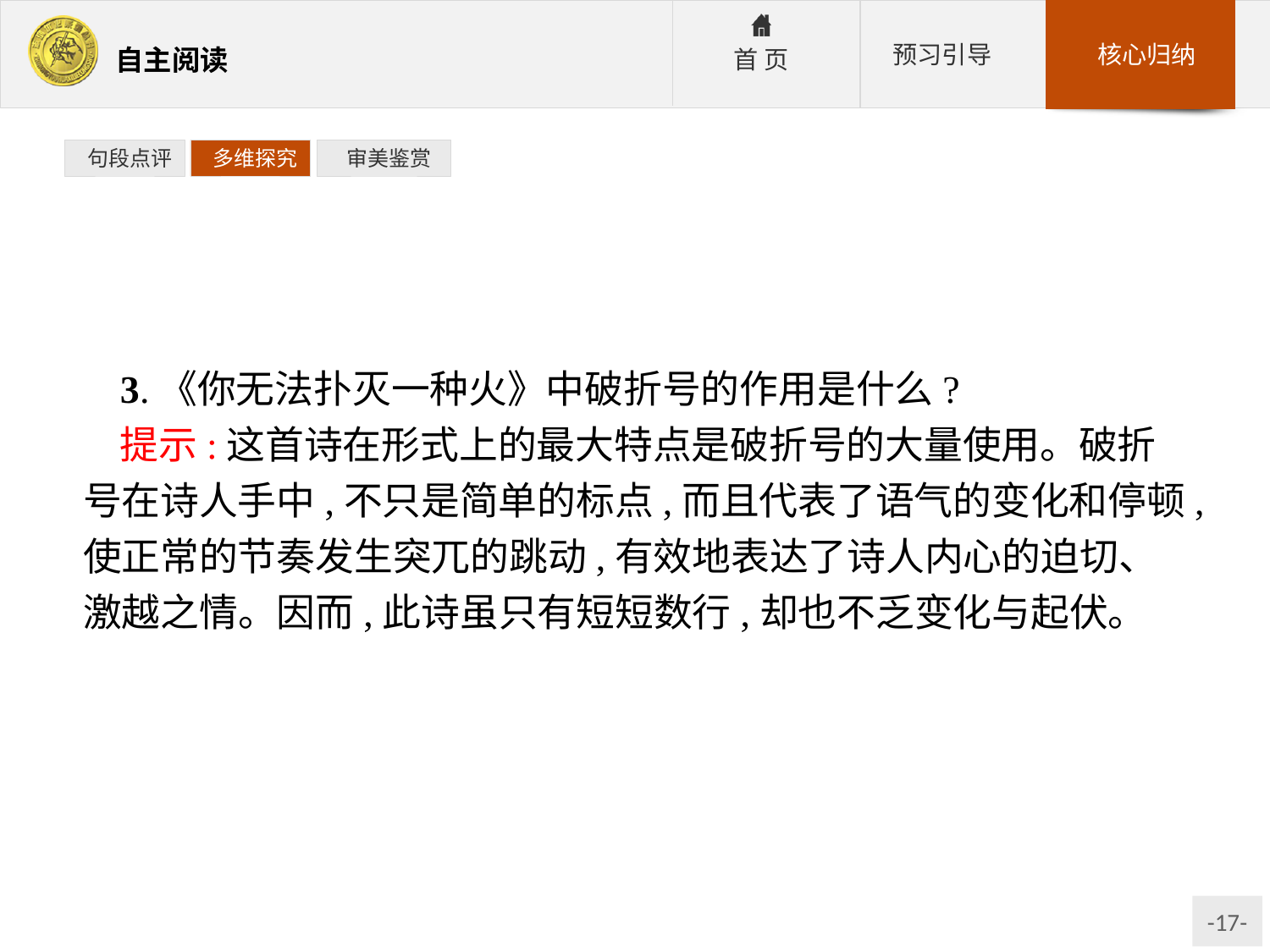

句段点评
 多维探究
 审美鉴赏
3.《你无法扑灭一种火》中破折号的作用是什么?
提示:这首诗在形式上的最大特点是破折号的大量使用。破折号在诗人手中,不只是简单的标点,而且代表了语气的变化和停顿,使正常的节奏发生突兀的跳动,有效地表达了诗人内心的迫切、激越之情。因而,此诗虽只有短短数行,却也不乏变化与起伏。